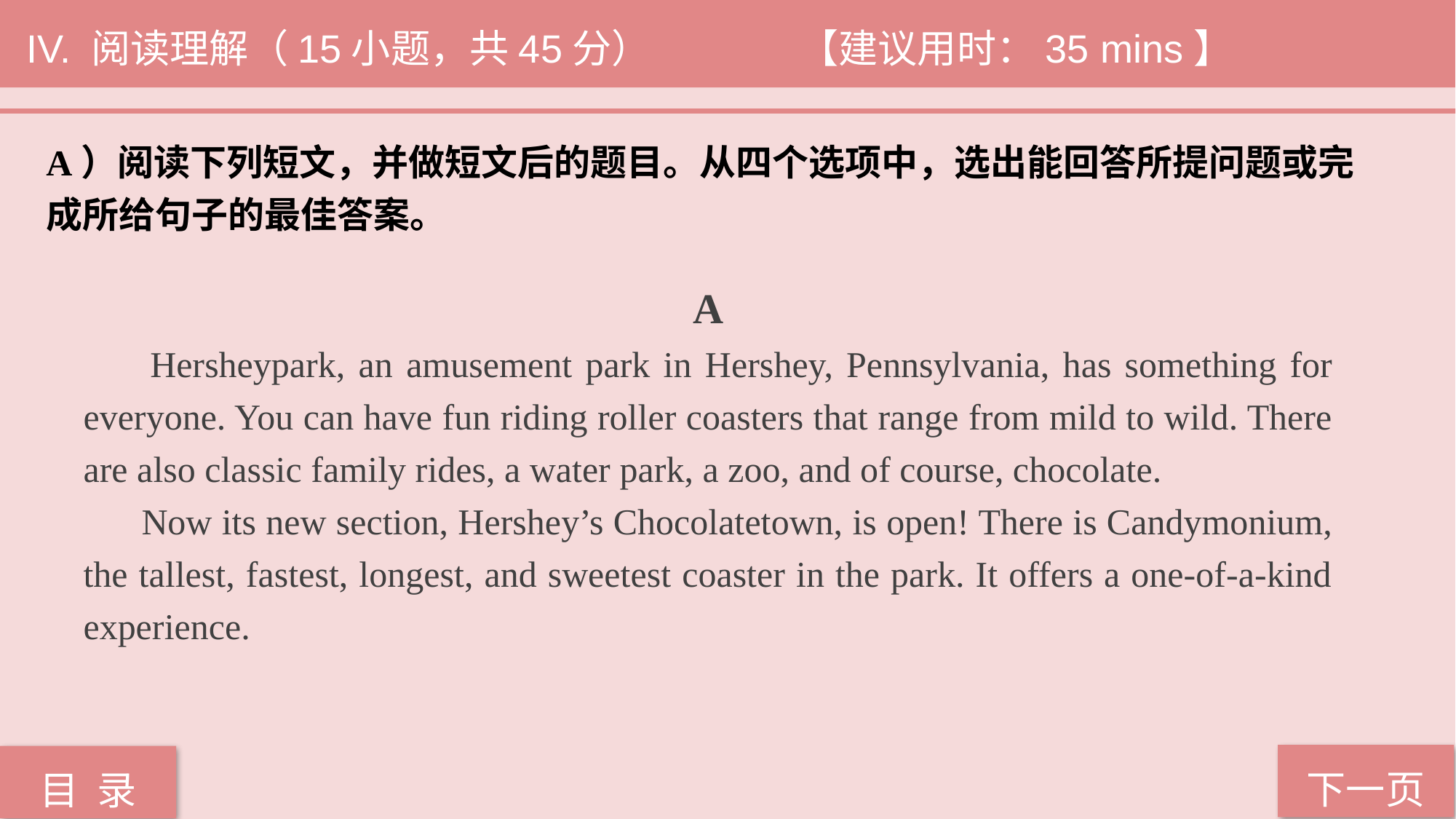

IV. 阅读理解（15小题，共45分） 		 【建议用时：35 mins】
A）阅读下列短文，并做短文后的题目。从四个选项中，选出能回答所提问题或完
成所给句子的最佳答案。
                                                                   A
     Hersheypark, an amusement park in Hershey, Pennsylvania, has something for everyone. You can have fun riding roller coasters that range from mild to wild. There are also classic family rides, a water park, a zoo, and of course, chocolate.
      Now its new section, Hershey’s Chocolatetown, is open! There is Candymonium, the tallest, fastest, longest, and sweetest coaster in the park. It offers a one-of-a-kind experience.